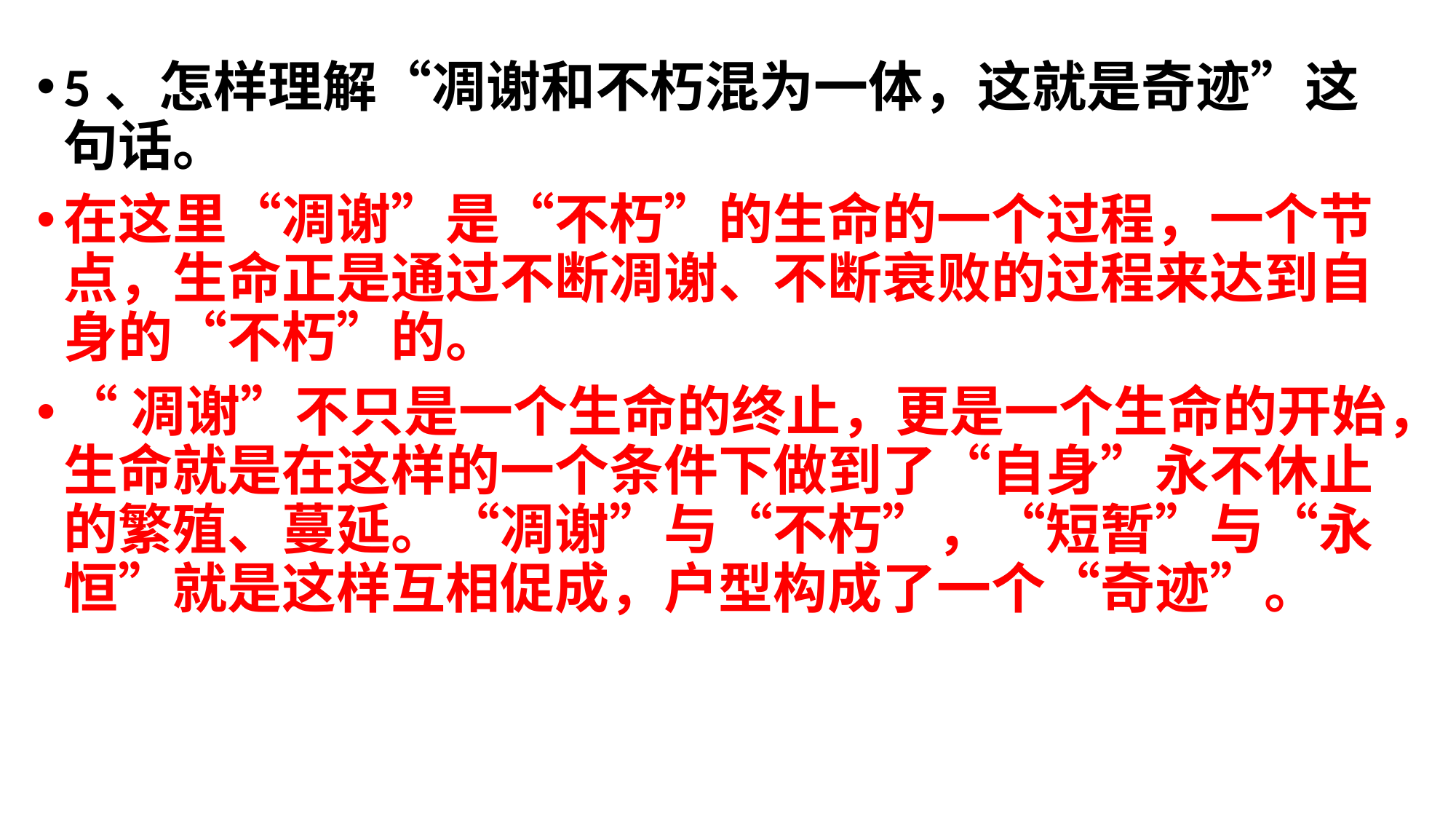

5、怎样理解“凋谢和不朽混为一体，这就是奇迹”这句话。
在这里“凋谢”是“不朽”的生命的一个过程，一个节点，生命正是通过不断凋谢、不断衰败的过程来达到自身的“不朽”的。
“凋谢”不只是一个生命的终止，更是一个生命的开始，生命就是在这样的一个条件下做到了“自身”永不休止的繁殖、蔓延。“凋谢”与“不朽”，“短暂”与“永恒”就是这样互相促成，户型构成了一个“奇迹”。